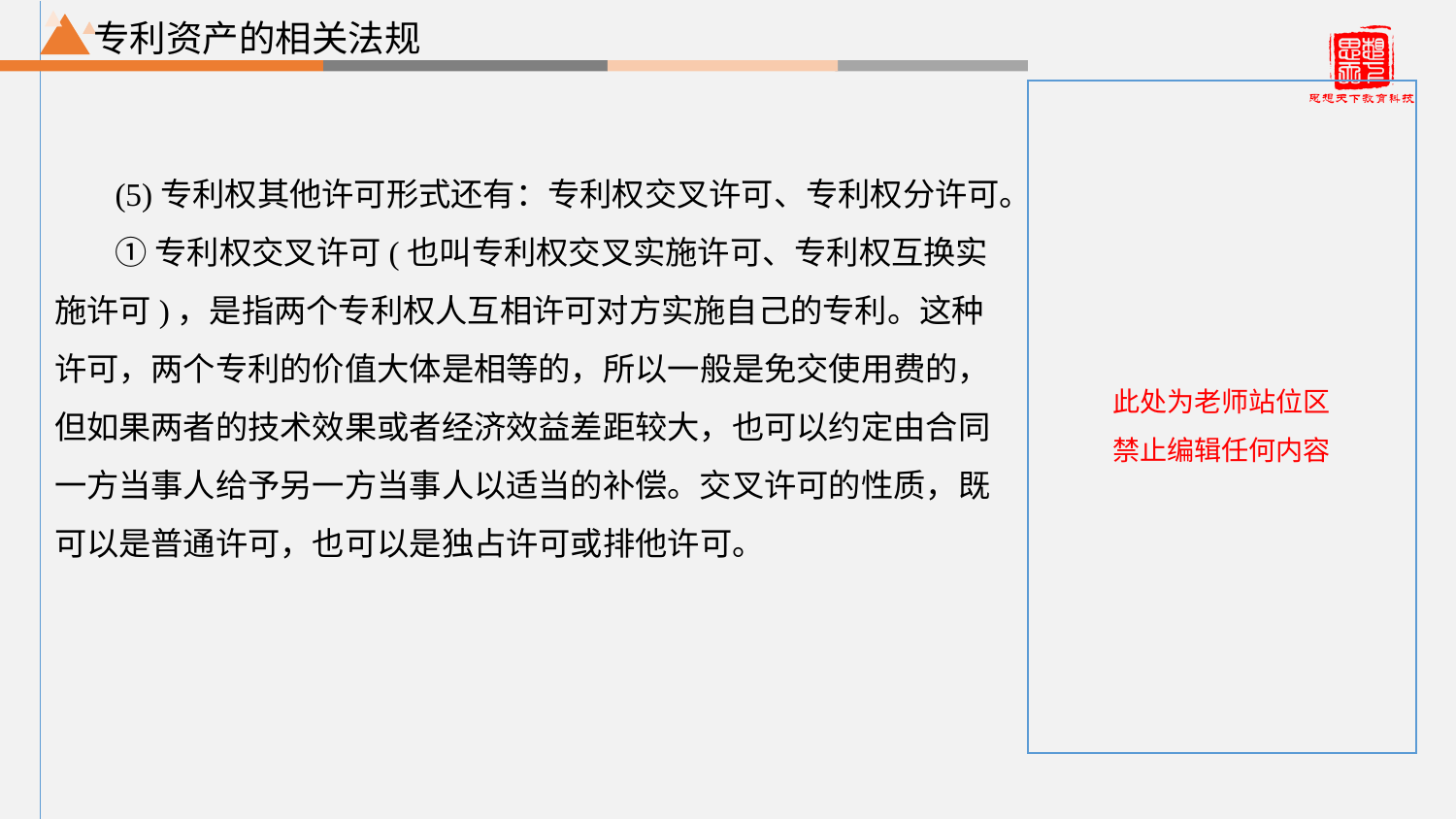

专利资产的相关法规
(5)专利权其他许可形式还有：专利权交叉许可、专利权分许可。
①专利权交叉许可(也叫专利权交叉实施许可、专利权互换实施许可)，是指两个专利权人互相许可对方实施自己的专利。这种许可，两个专利的价值大体是相等的，所以一般是免交使用费的，但如果两者的技术效果或者经济效益差距较大，也可以约定由合同一方当事人给予另一方当事人以适当的补偿。交叉许可的性质，既可以是普通许可，也可以是独占许可或排他许可。
71